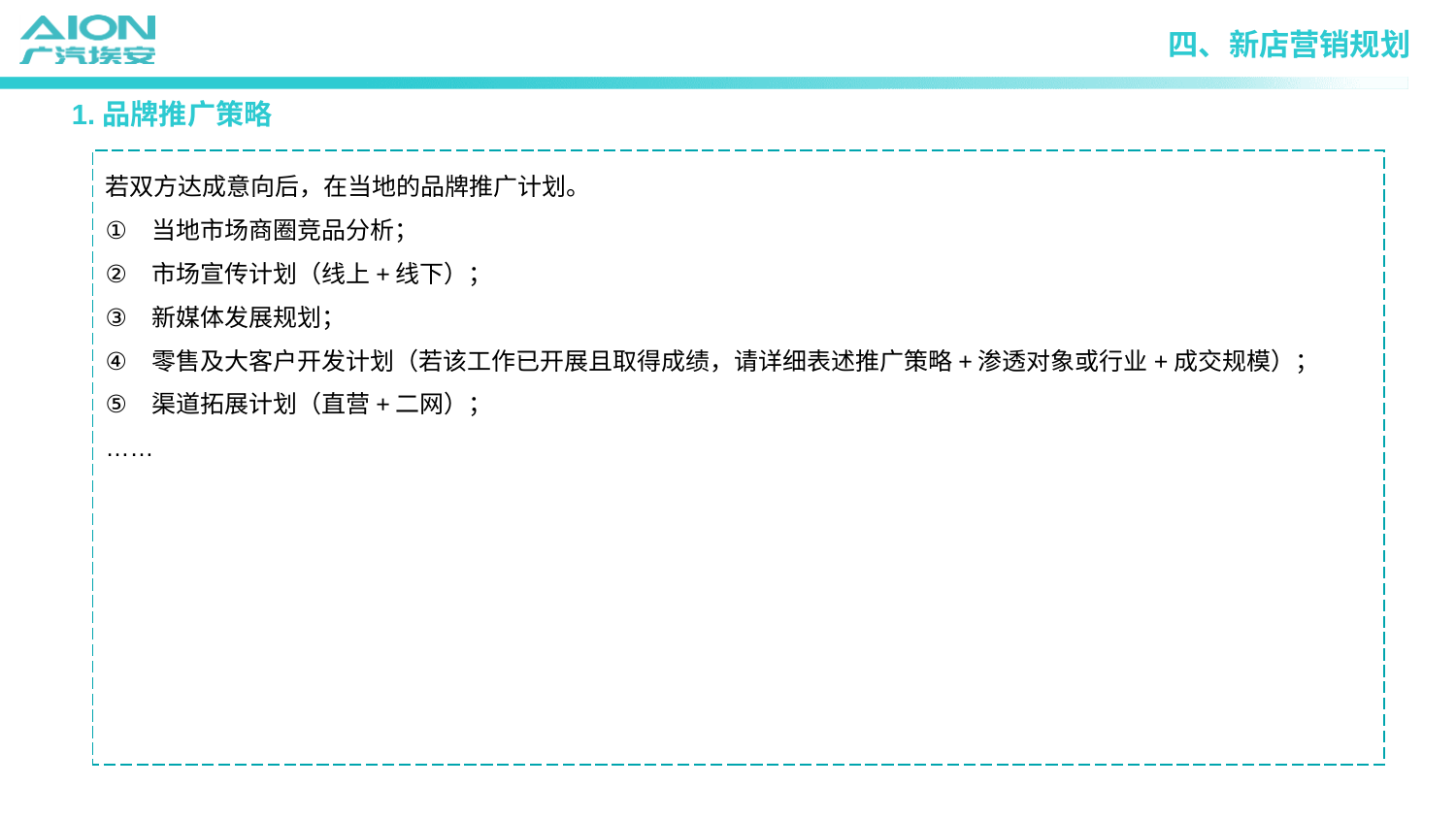

四、新店营销规划
1.品牌推广策略
若双方达成意向后，在当地的品牌推广计划。
当地市场商圈竞品分析；
市场宣传计划（线上+线下）；
新媒体发展规划；
零售及大客户开发计划（若该工作已开展且取得成绩，请详细表述推广策略+渗透对象或行业+成交规模）；
渠道拓展计划（直营+二网）；
……